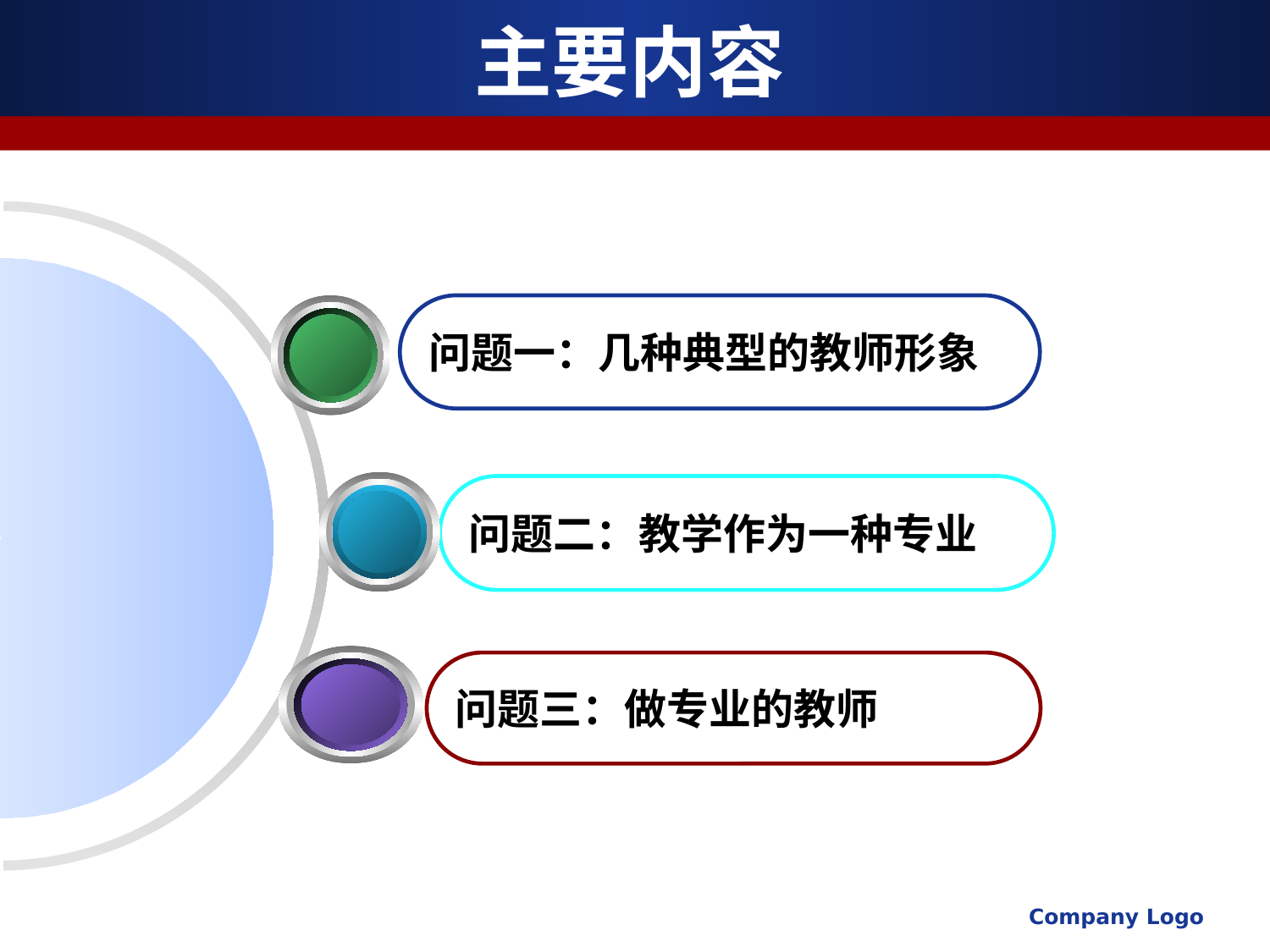

# 主要内容

问题一：几种典型的教师形象

问题二：教学作为一种专业

问题三：做专业的教师
Company Logo